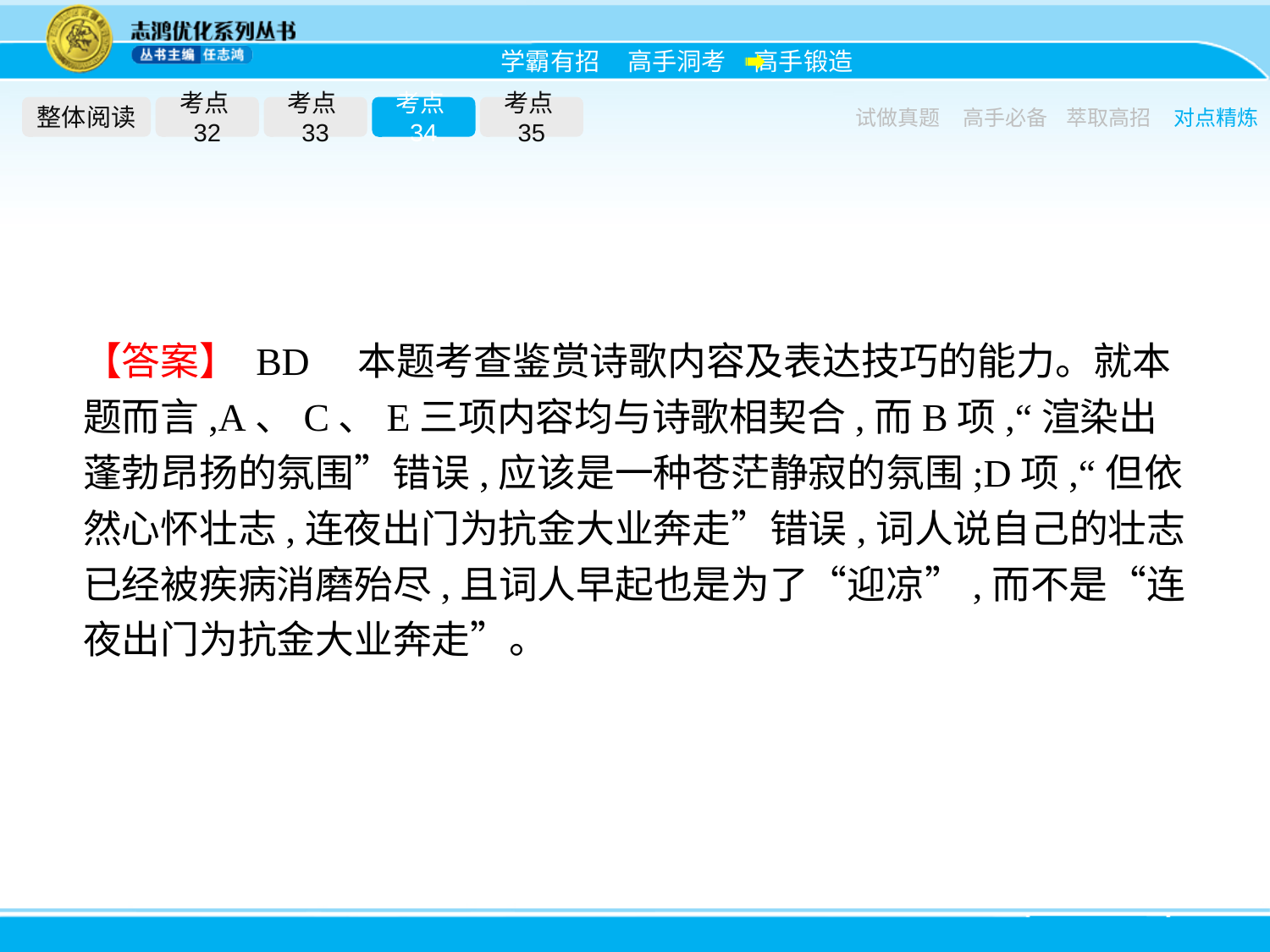

整体阅读
考点32
考点33
考点34
考点35
试做真题
高手必备
萃取高招
对点精炼
【答案】 BD　本题考查鉴赏诗歌内容及表达技巧的能力。就本题而言,A、C、E三项内容均与诗歌相契合,而B项,“渲染出蓬勃昂扬的氛围”错误,应该是一种苍茫静寂的氛围;D项,“但依然心怀壮志,连夜出门为抗金大业奔走”错误,词人说自己的壮志已经被疾病消磨殆尽,且词人早起也是为了“迎凉”,而不是“连夜出门为抗金大业奔走”。